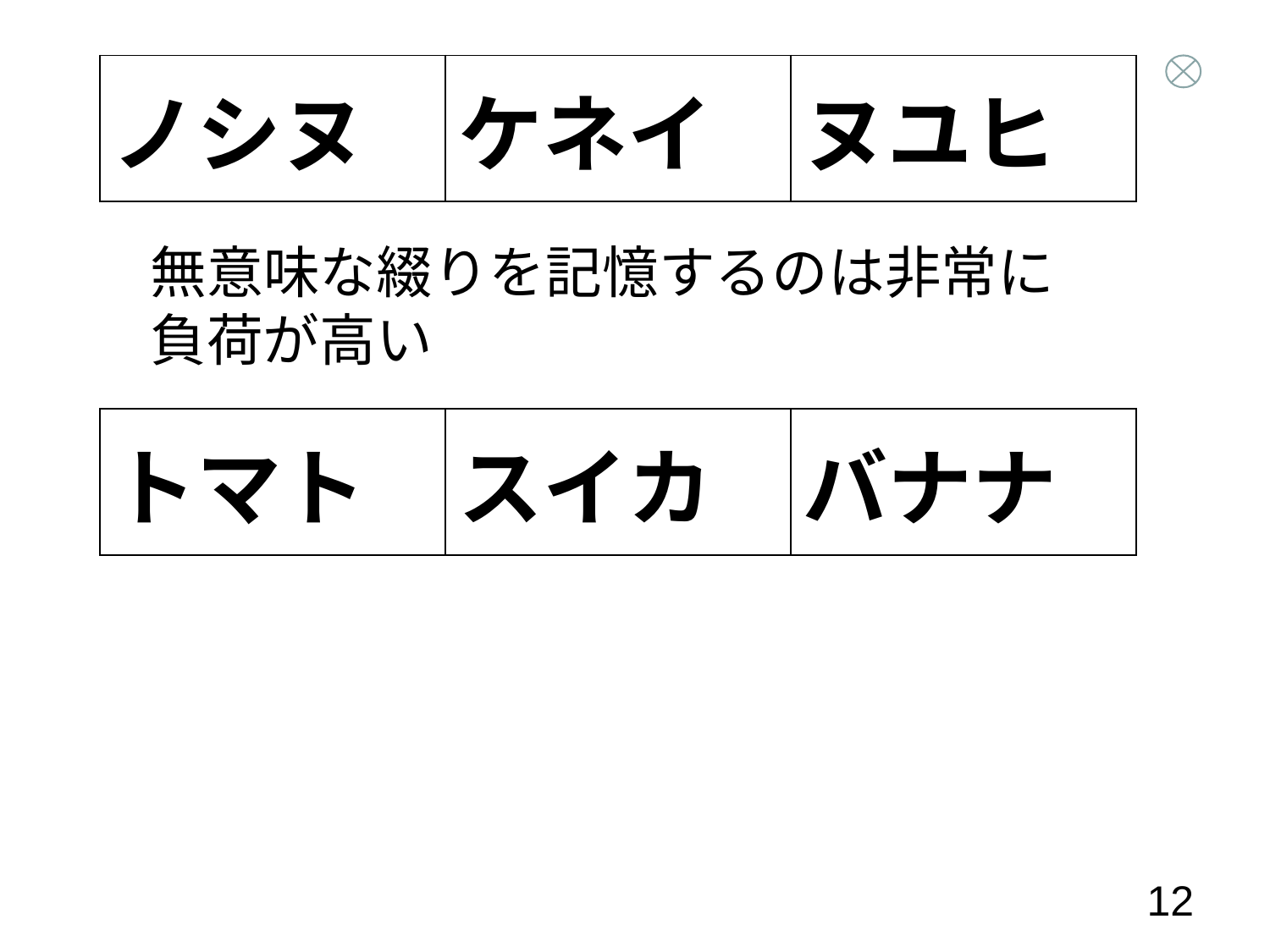

| ノシヌ | ケネイ | ヌユヒ |
| --- | --- | --- |

無意味な綴りを記憶するのは非常に負荷が高い
| トマト | スイカ | バナナ |
| --- | --- | --- |
12